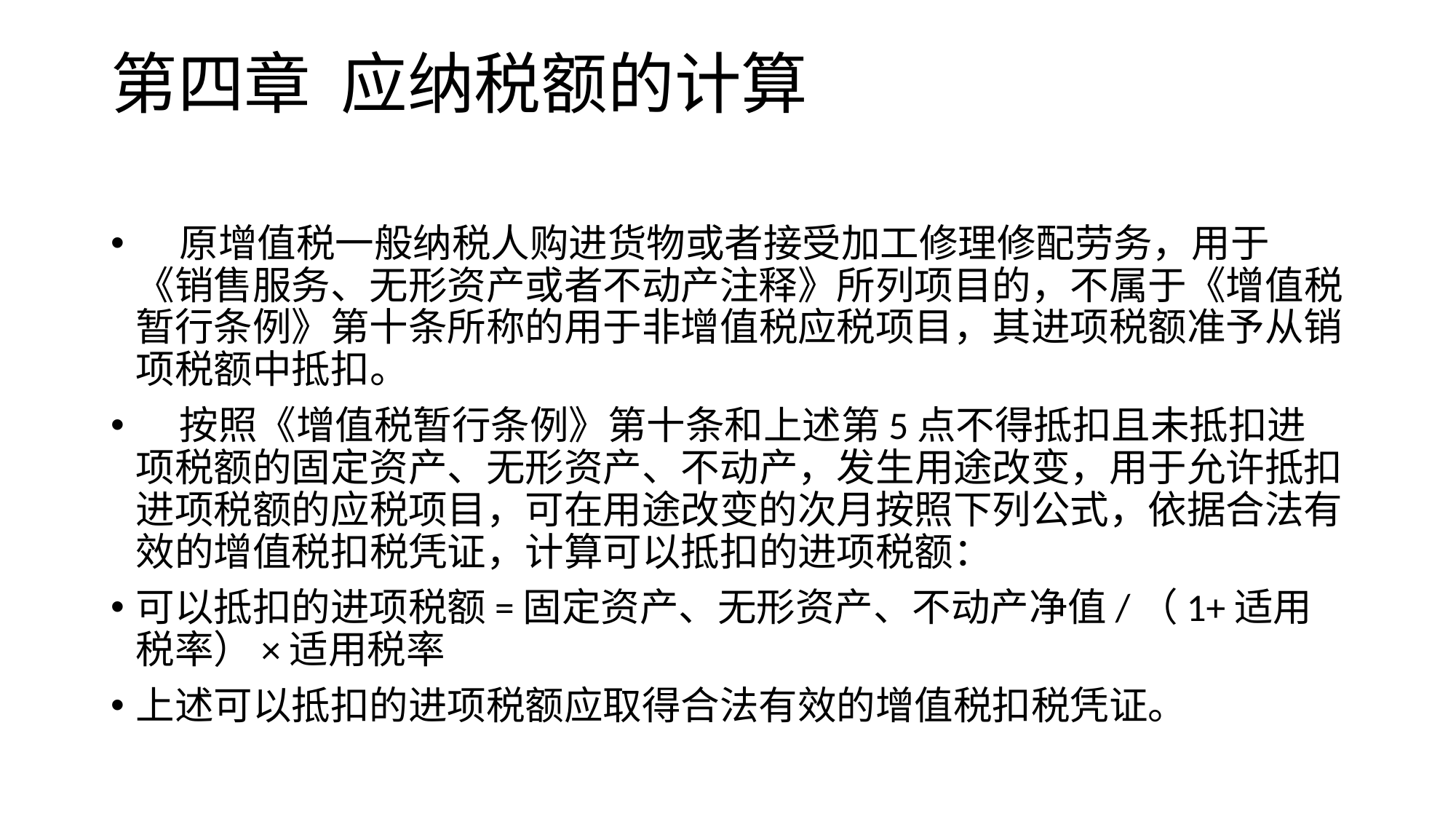

# 第四章  应纳税额的计算

    原增值税一般纳税人购进货物或者接受加工修理修配劳务，用于《销售服务、无形资产或者不动产注释》所列项目的，不属于《增值税暂行条例》第十条所称的用于非增值税应税项目，其进项税额准予从销项税额中抵扣。
    按照《增值税暂行条例》第十条和上述第5点不得抵扣且未抵扣进项税额的固定资产、无形资产、不动产，发生用途改变，用于允许抵扣进项税额的应税项目，可在用途改变的次月按照下列公式，依据合法有效的增值税扣税凭证，计算可以抵扣的进项税额：
可以抵扣的进项税额=固定资产、无形资产、不动产净值/（1+适用税率）×适用税率
上述可以抵扣的进项税额应取得合法有效的增值税扣税凭证。